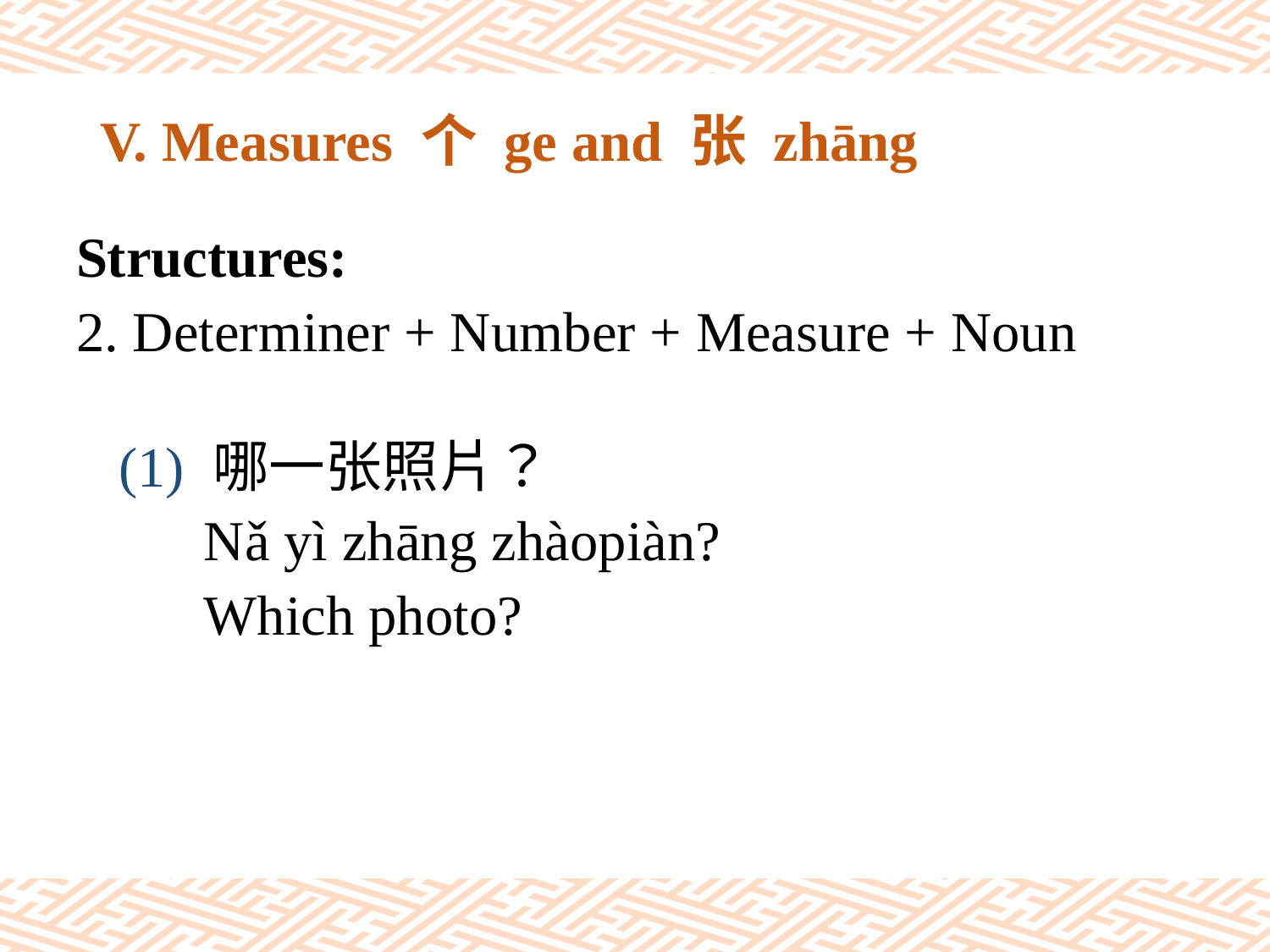

# V. Measures 个 ge and 张 zhāng
Structures:
2. Determiner + Number + Measure + Noun
   (1) 哪一张照片？
         Nǎ yì zhāng zhàopiàn?
         Which photo?